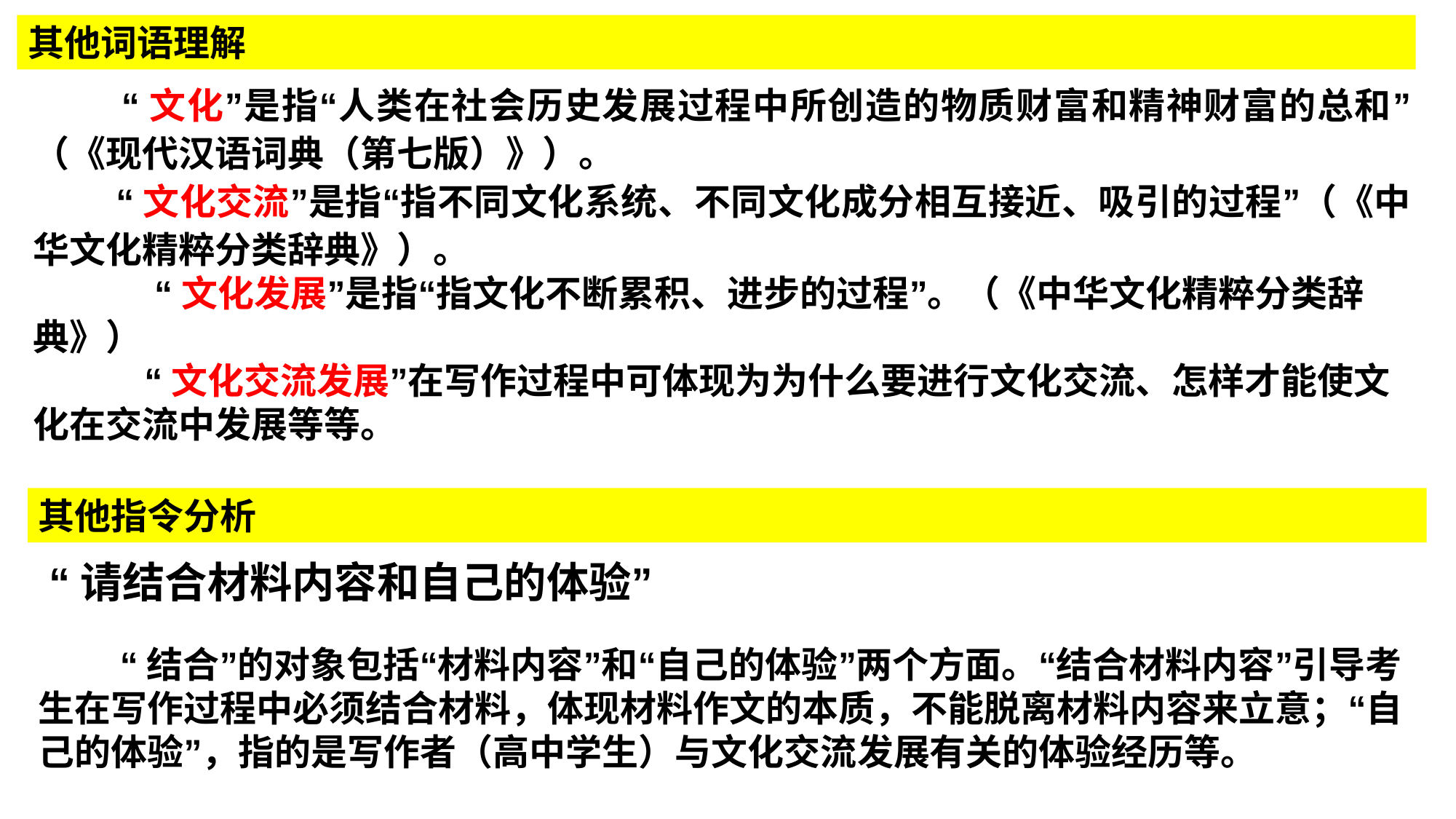

其他词语理解
     “文化”是指“人类在社会历史发展过程中所创造的物质财富和精神财富的总和”（《现代汉语词典（第七版）》）。
     “文化交流”是指“指不同文化系统、不同文化成分相互接近、吸引的过程”（《中华文化精粹分类辞典》）。
         “文化发展”是指“指文化不断累积、进步的过程”。（《中华文化精粹分类辞典》）
        “文化交流发展”在写作过程中可体现为为什么要进行文化交流、怎样才能使文化在交流中发展等等。
其他指令分析
“请结合材料内容和自己的体验”
        “结合”的对象包括“材料内容”和“自己的体验”两个方面。“结合材料内容”引导考生在写作过程中必须结合材料，体现材料作文的本质，不能脱离材料内容来立意；“自己的体验”，指的是写作者（高中学生）与文化交流发展有关的体验经历等。